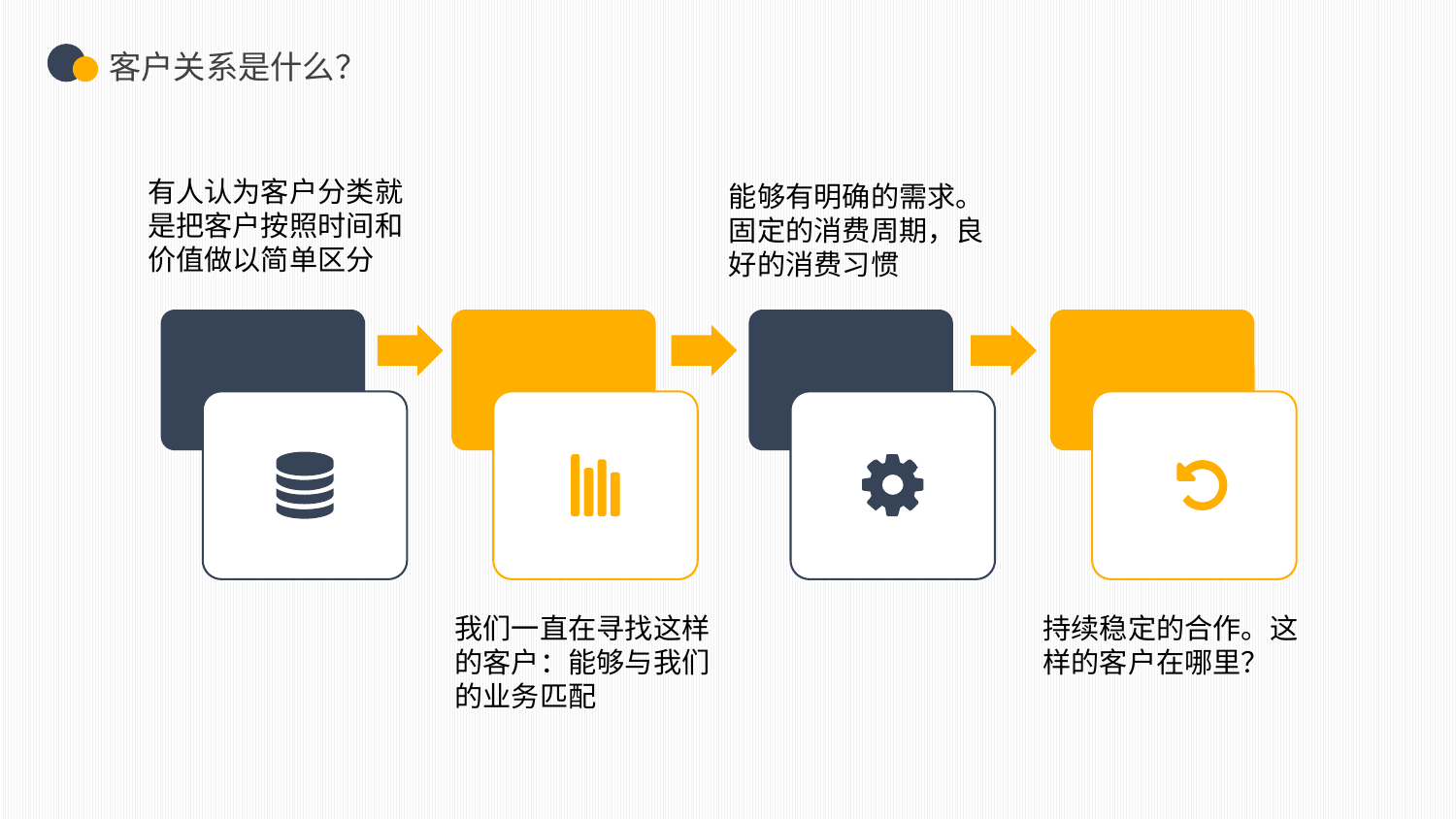

有人认为客户分类就是把客户按照时间和价值做以简单区分
能够有明确的需求。固定的消费周期，良好的消费习惯

我们一直在寻找这样的客户：能够与我们的业务匹配
持续稳定的合作。这样的客户在哪里？